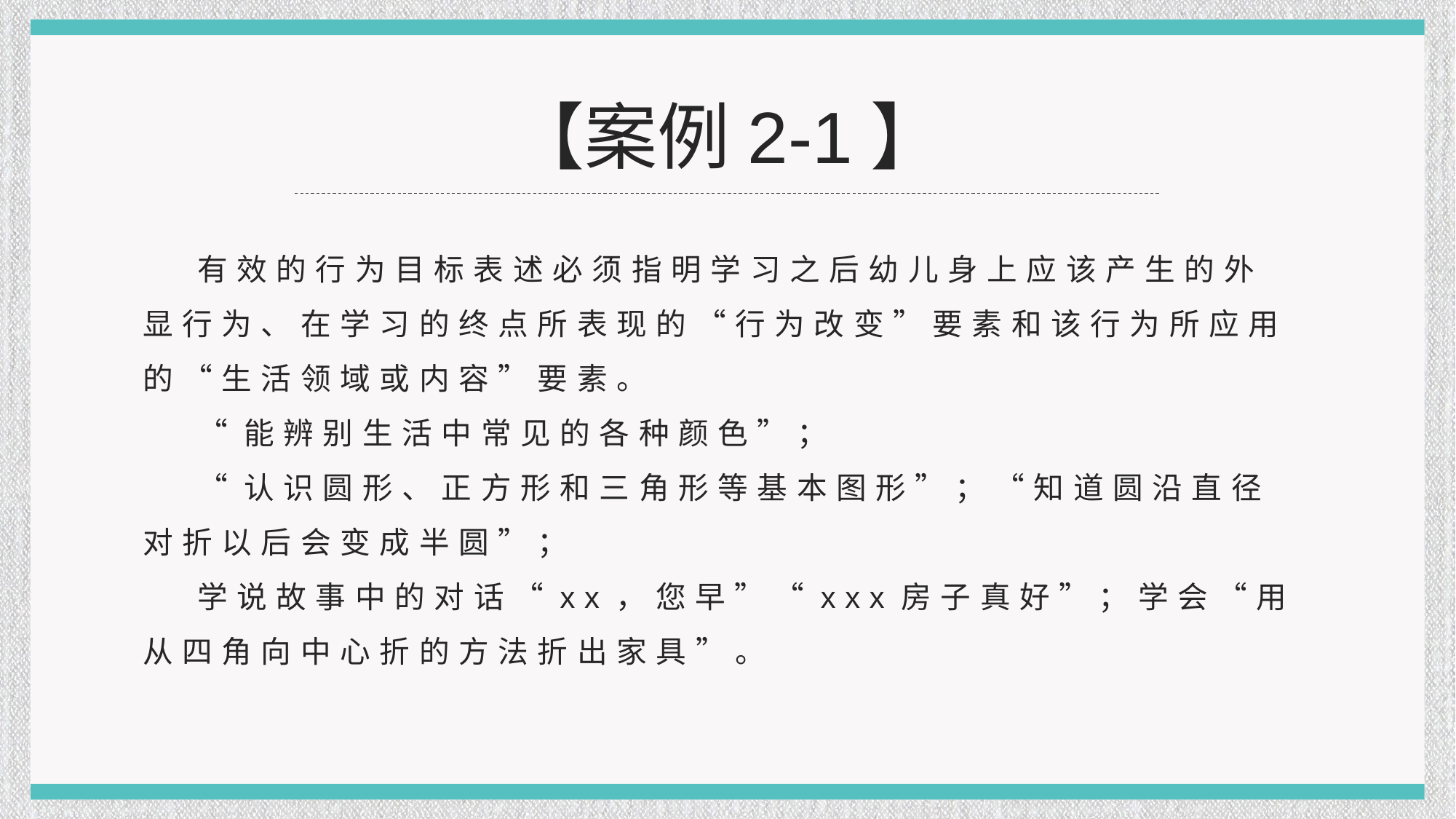

【案例2-1】
有效的行为目标表述必须指明学习之后幼儿身上应该产生的外显行为、在学习的终点所表现的“行为改变”要素和该行为所应用的“生活领域或内容”要素。
“能辨别生活中常见的各种颜色”；
“认识圆形、正方形和三角形等基本图形”；“知道圆沿直径对折以后会变成半圆”；
学说故事中的对话“xx，您早”“xxx房子真好”；学会“用从四角向中心折的方法折出家具”。